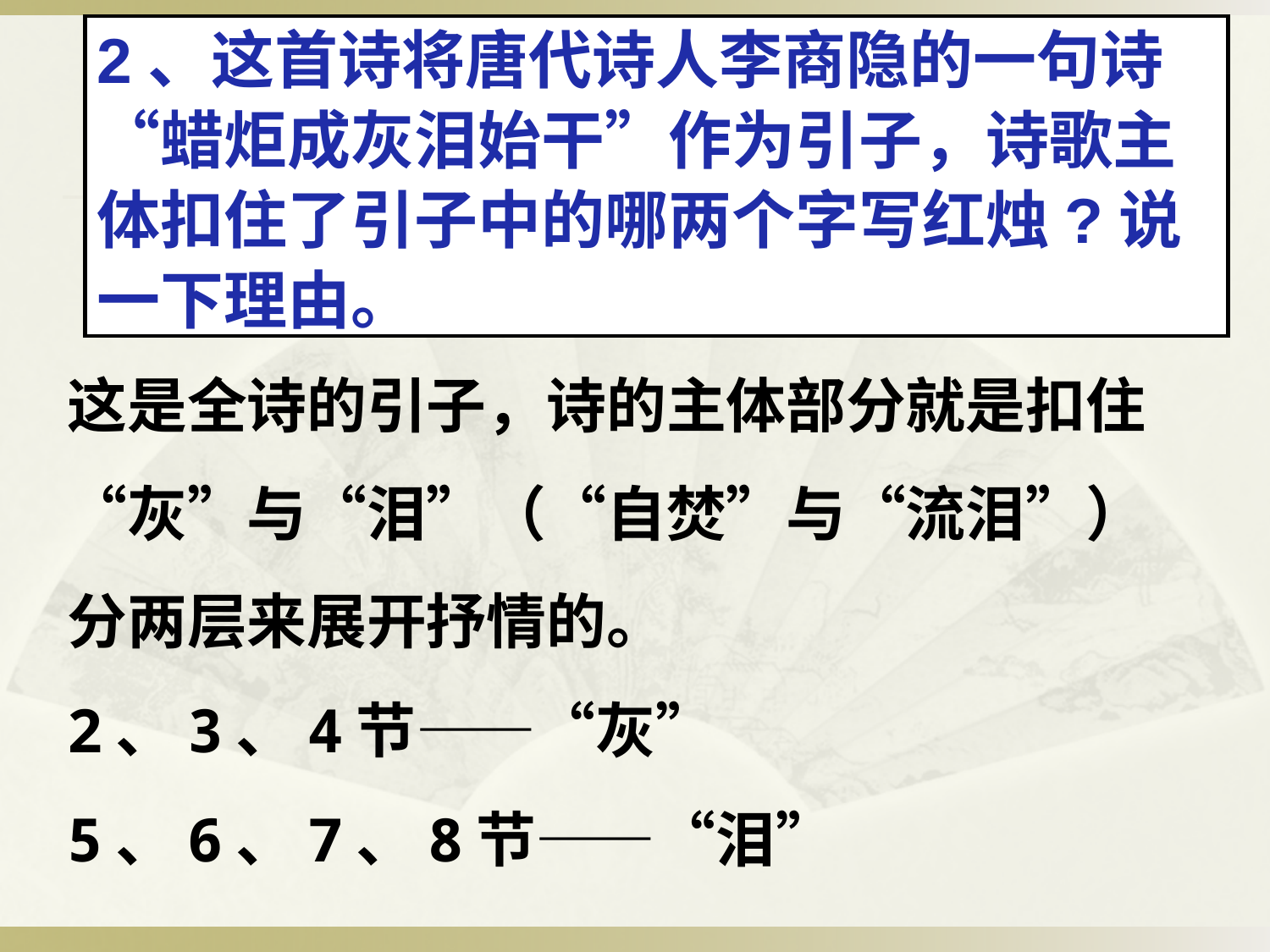

2、这首诗将唐代诗人李商隐的一句诗“蜡炬成灰泪始干”作为引子，诗歌主体扣住了引子中的哪两个字写红烛?说一下理由。
这是全诗的引子，诗的主体部分就是扣住“灰”与“泪”（“自焚”与“流泪”）分两层来展开抒情的。
2、3、4节——“灰”
5、6、7、8节——“泪”